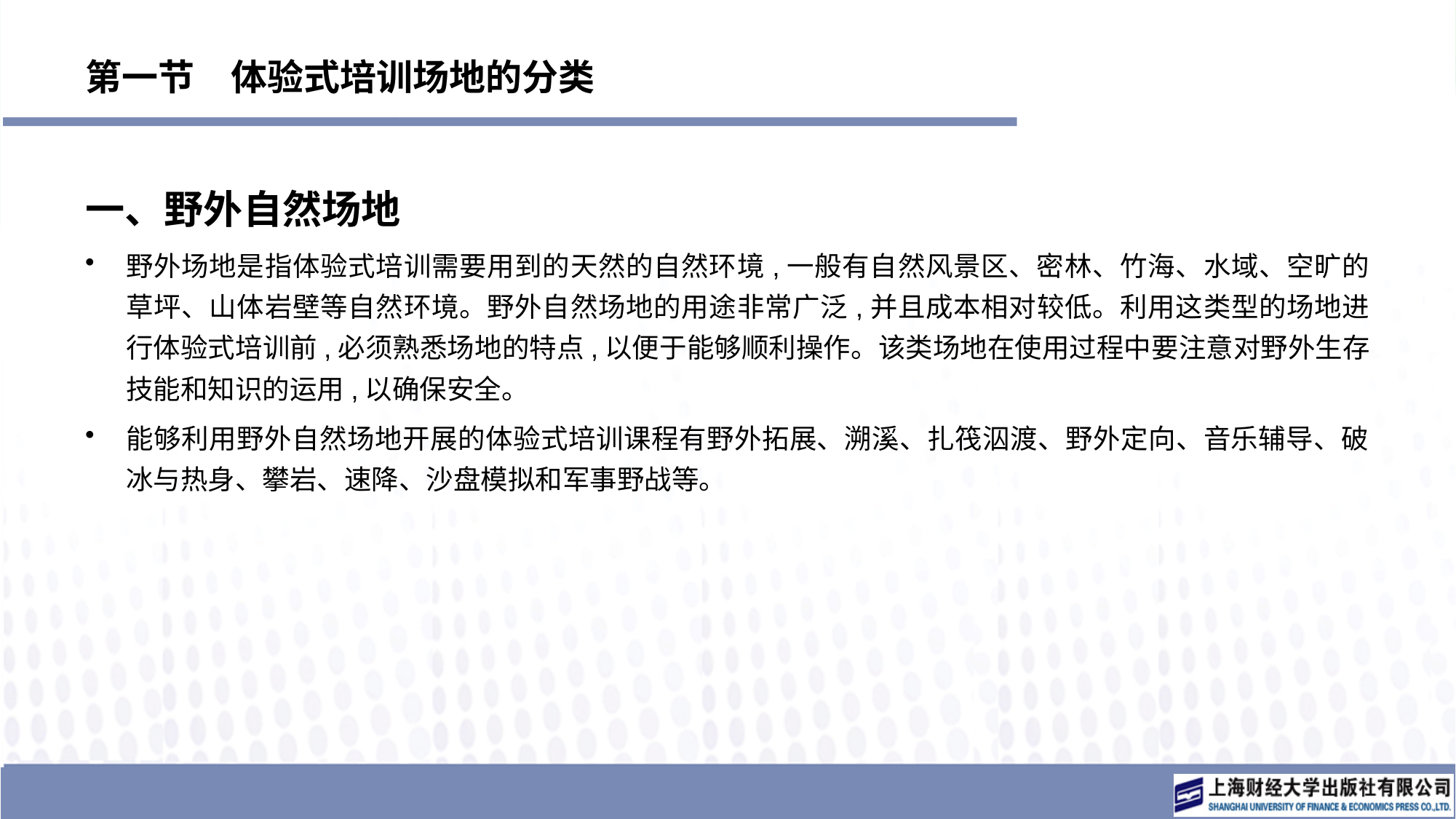

# 第一节　体验式培训场地的分类
一、野外自然场地
野外场地是指体验式培训需要用到的天然的自然环境,一般有自然风景区、密林、竹海、水域、空旷的草坪、山体岩壁等自然环境。野外自然场地的用途非常广泛,并且成本相对较低。利用这类型的场地进行体验式培训前,必须熟悉场地的特点,以便于能够顺利操作。该类场地在使用过程中要注意对野外生存技能和知识的运用,以确保安全。
能够利用野外自然场地开展的体验式培训课程有野外拓展、溯溪、扎筏泅渡、野外定向、音乐辅导、破冰与热身、攀岩、速降、沙盘模拟和军事野战等。